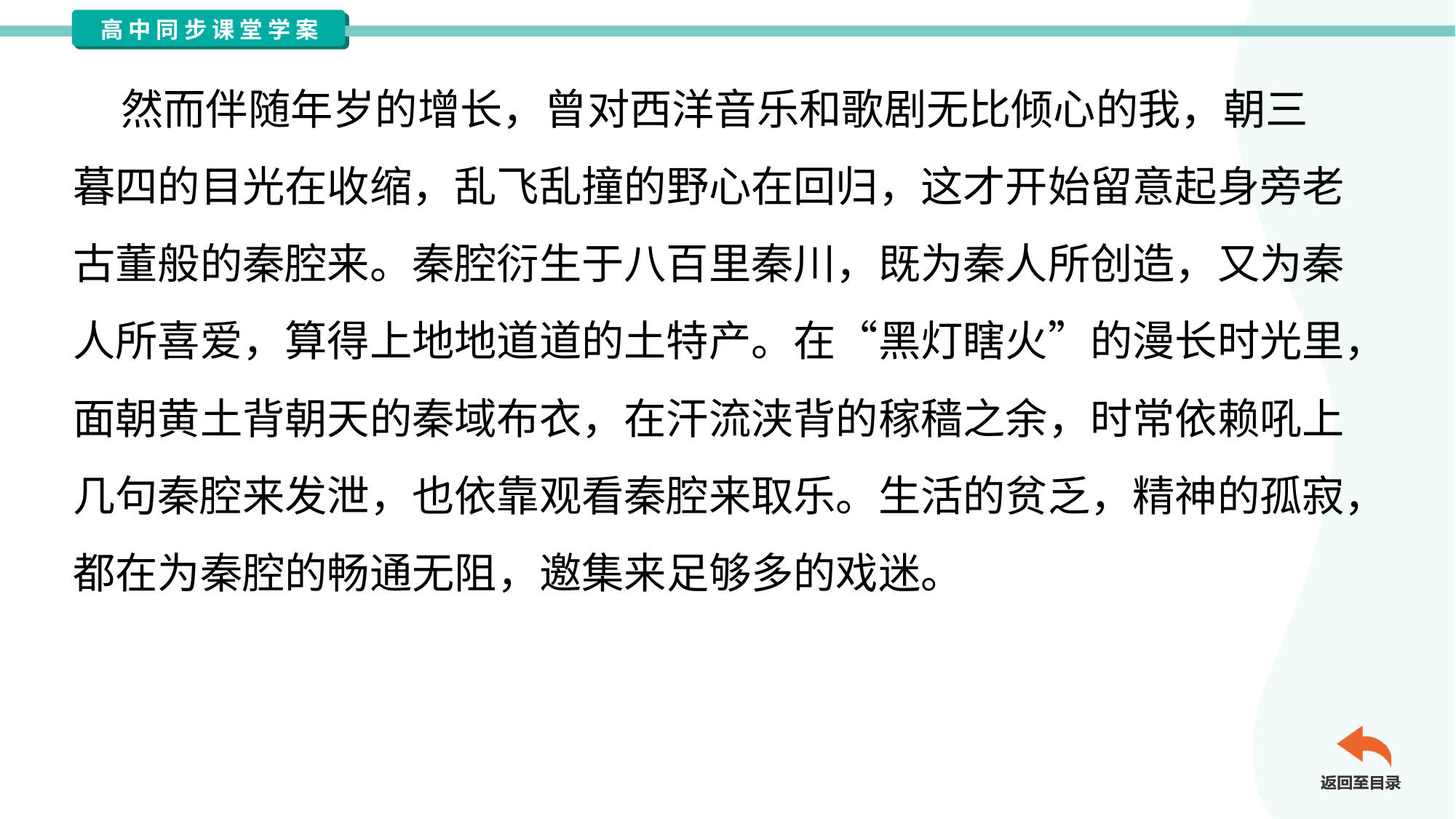

然而伴随年岁的增长，曾对西洋音乐和歌剧无比倾心的我，朝三
暮四的目光在收缩，乱飞乱撞的野心在回归，这才开始留意起身旁老
古董般的秦腔来。秦腔衍生于八百里秦川，既为秦人所创造，又为秦
人所喜爱，算得上地地道道的土特产。在“黑灯瞎火”的漫长时光里，
面朝黄土背朝天的秦域布衣，在汗流浃背的稼穑之余，时常依赖吼上
几句秦腔来发泄，也依靠观看秦腔来取乐。生活的贫乏，精神的孤寂，
都在为秦腔的畅通无阻，邀集来足够多的戏迷。